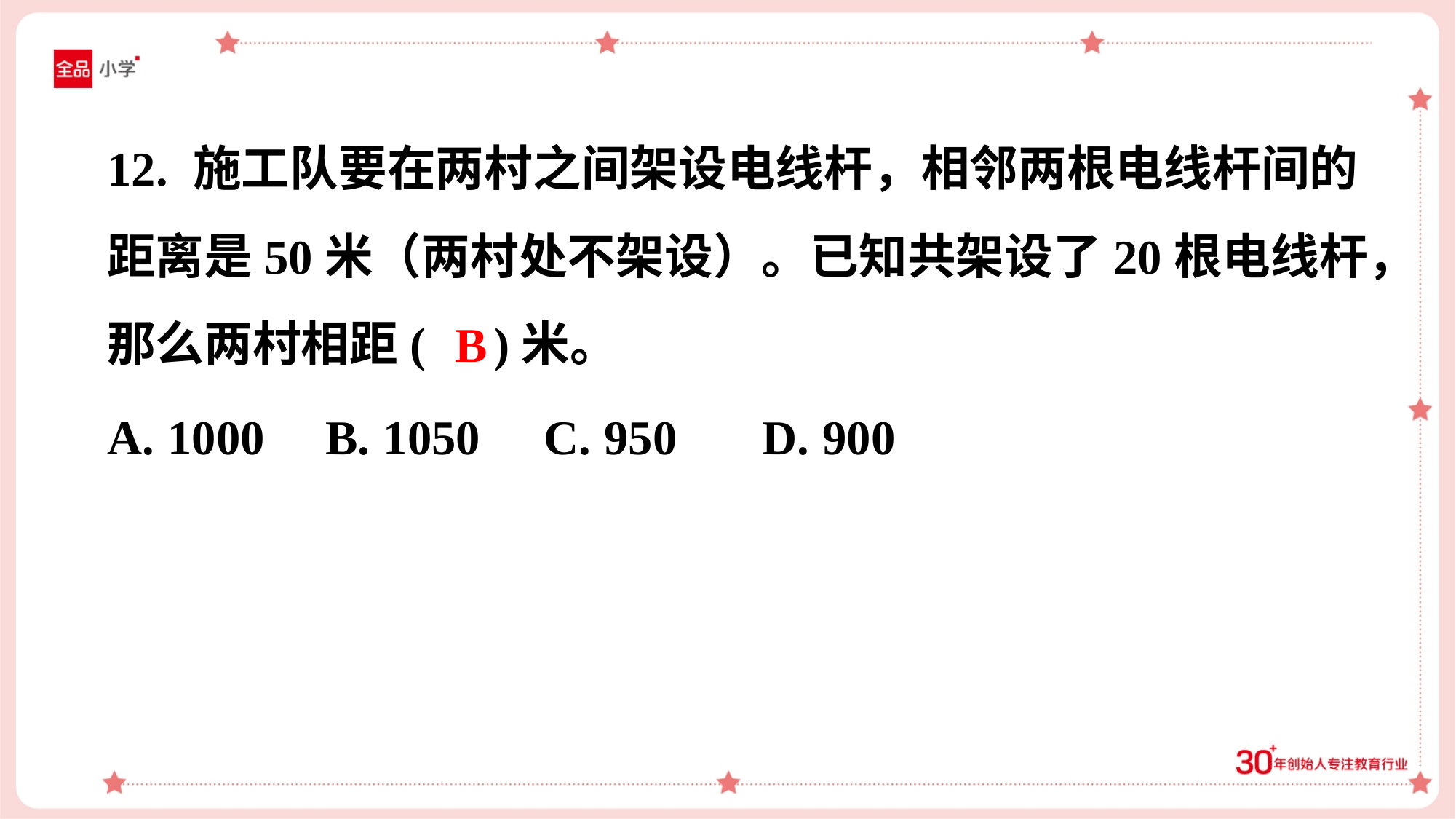

12. 施工队要在两村之间架设电线杆，相邻两根电线杆间的
距离是50米（两村处不架设）。已知共架设了20根电线杆，
那么两村相距(     )米。
B
A. 1000	B. 1050	C. 950	D. 900